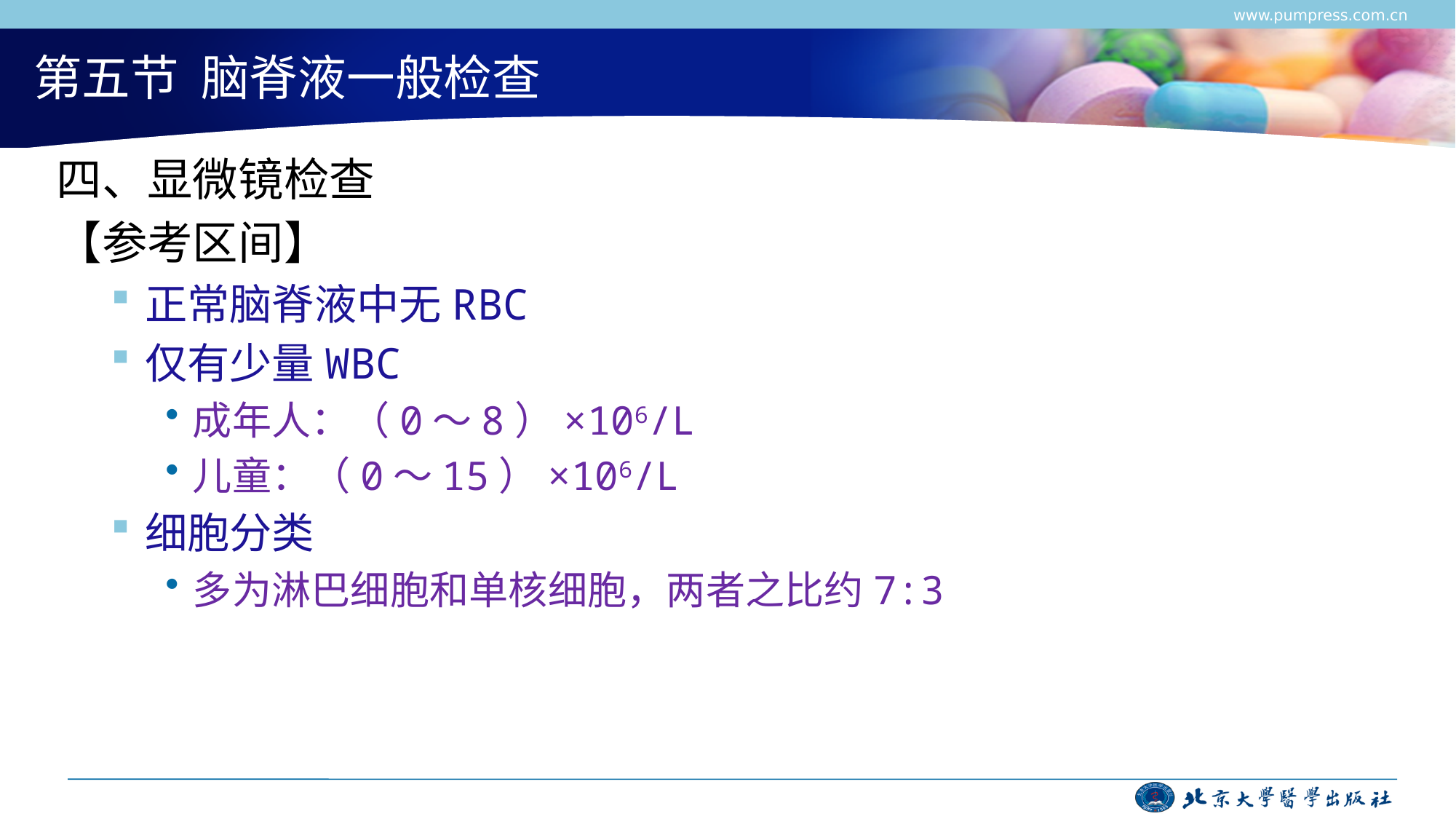

www.pumpress.com.cn
# 第五节  脑脊液一般检查
四、显微镜检查
【参考区间】
正常脑脊液中无RBC
仅有少量WBC
成年人：（0～8）×106/L
儿童：（0～15）×106/L
细胞分类
多为淋巴细胞和单核细胞，两者之比约7:3